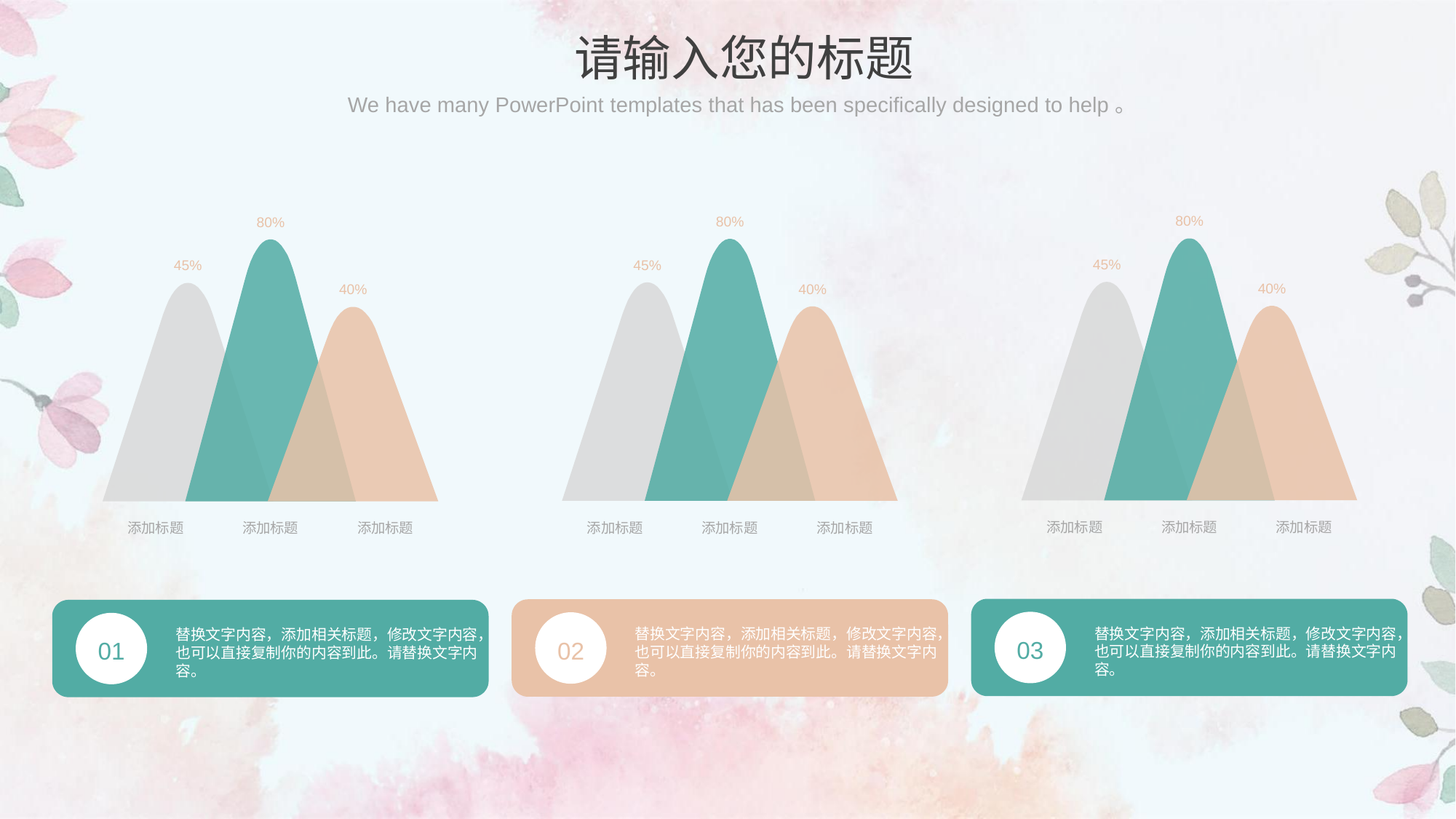

请输入您的标题
We have many PowerPoint templates that has been specifically designed to help。
80%
80%
80%

45%
45%
45%
40%
40%
40%

添加标题
添加标题
添加标题
添加标题
添加标题
添加标题
添加标题
添加标题
添加标题

替换文字内容，添加相关标题，修改文字内容，也可以直接复制你的内容到此。请替换文字内容。
03

替换文字内容，添加相关标题，修改文字内容，也可以直接复制你的内容到此。请替换文字内容。
02

替换文字内容，添加相关标题，修改文字内容，也可以直接复制你的内容到此。请替换文字内容。
01